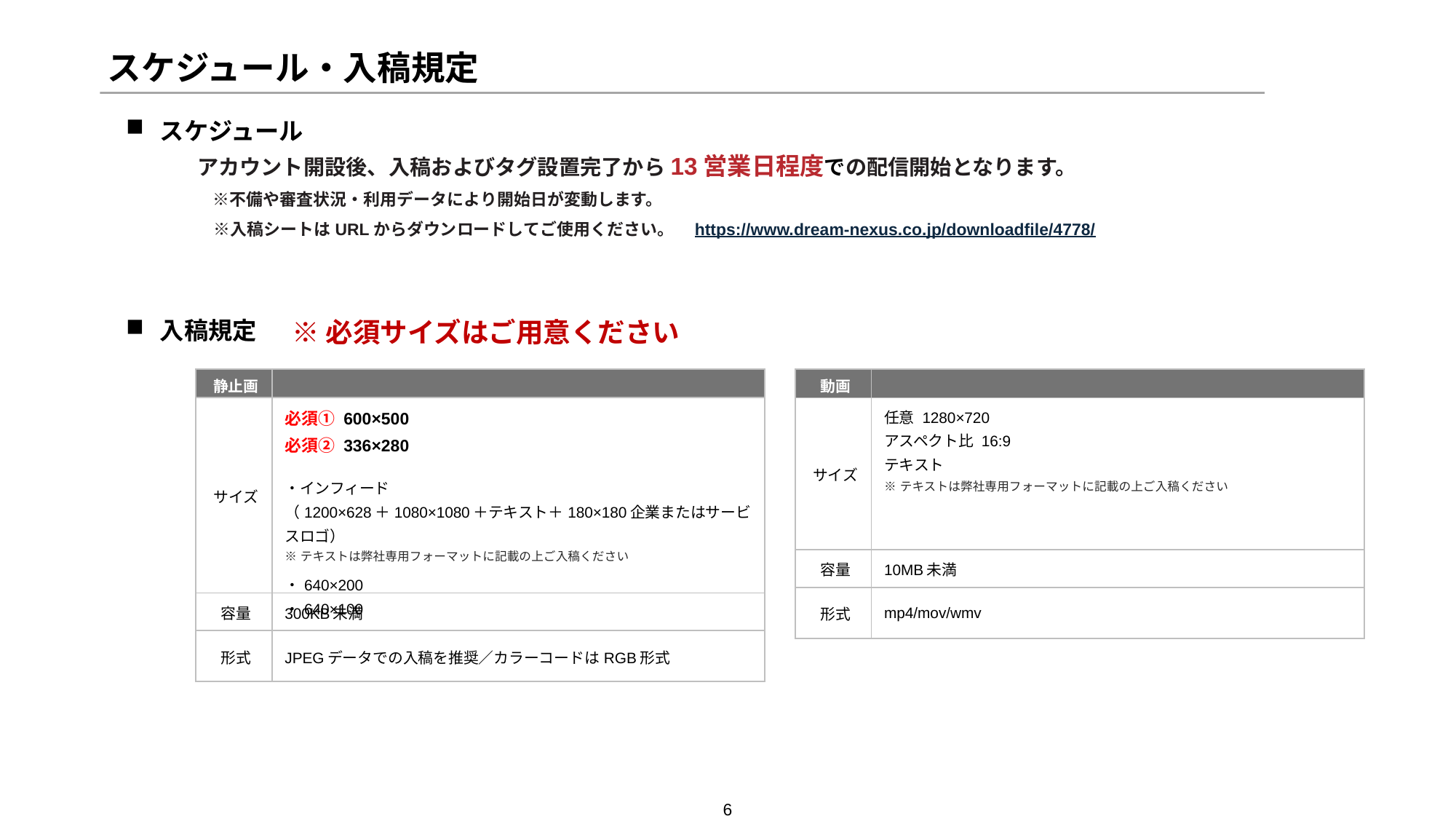

スケジュール・入稿規定
スケジュール
アカウント開設後、入稿およびタグ設置完了から13営業日程度での配信開始となります。
　※不備や審査状況・利用データにより開始日が変動します。
　※入稿シートはURLからダウンロードしてご使用ください。　https://www.dream-nexus.co.jp/downloadfile/4778/
※必須サイズはご用意ください
入稿規定
| 静止画 |  |
| --- | --- |
| サイズ | 必須① 600×500 必須② 336×280 ・インフィード （1200×628＋1080×1080＋テキスト＋180×180企業またはサービスロゴ） ※テキストは弊社専用フォーマットに記載の上ご入稿ください ・640×200 ・640×100 |
| 容量 | 300KB未満 |
| 形式 | JPEGデータでの入稿を推奨／カラーコードはRGB形式 |
| 動画 |  |
| --- | --- |
| サイズ | 任意 1280×720 アスペクト比 16:9 テキスト ※テキストは弊社専用フォーマットに記載の上ご入稿ください |
| 容量 | 10MB未満 |
| 形式 | mp4/mov/wmv |
6